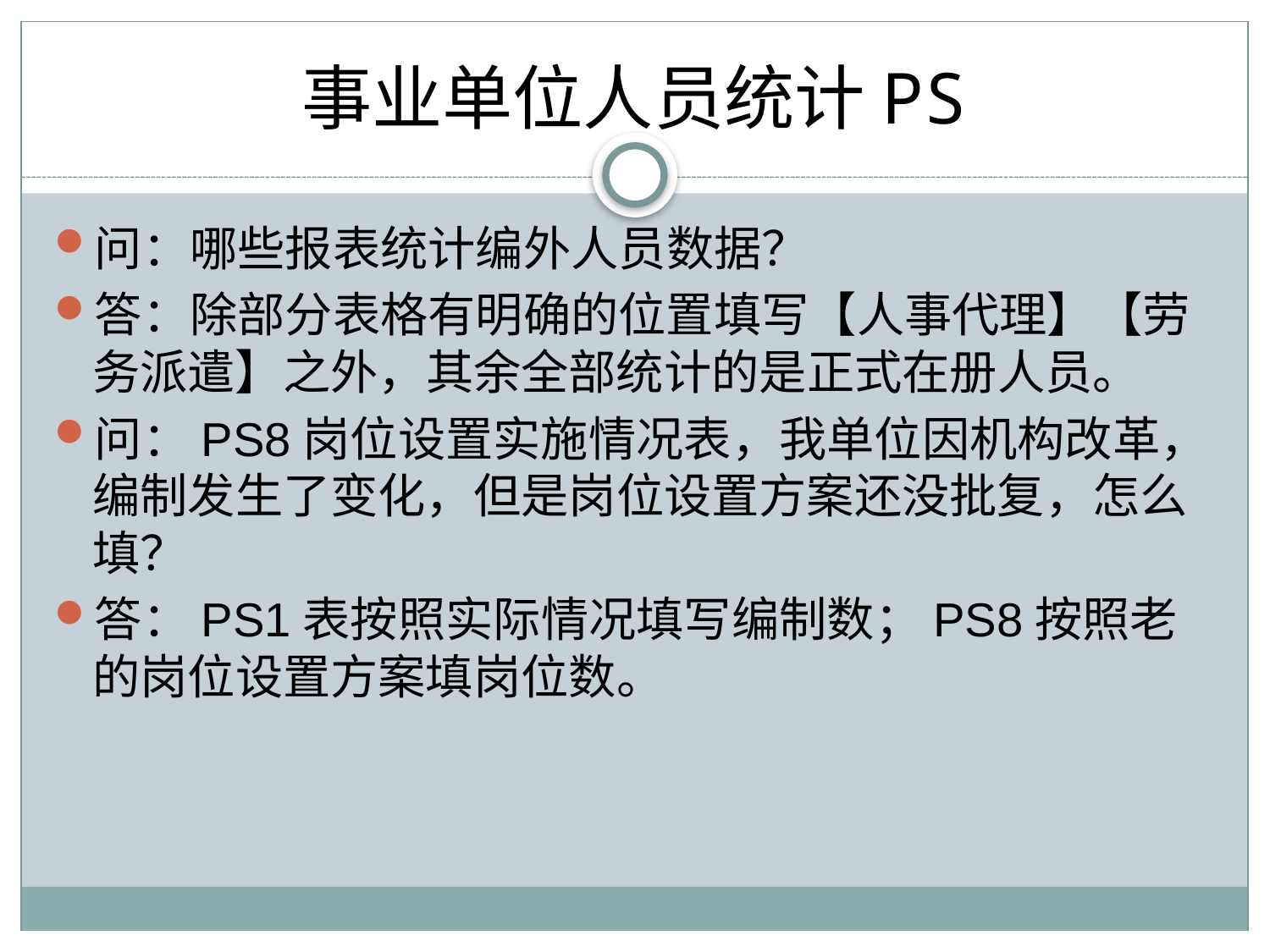

#
问：哪些报表统计编外人员数据？
答：除部分表格有明确的位置填写【人事代理】【劳务派遣】之外，其余全部统计的是正式在册人员。
问：PS8岗位设置实施情况表，我单位因机构改革，编制发生了变化，但是岗位设置方案还没批复，怎么填？
答：PS1表按照实际情况填写编制数；PS8按照老的岗位设置方案填岗位数。